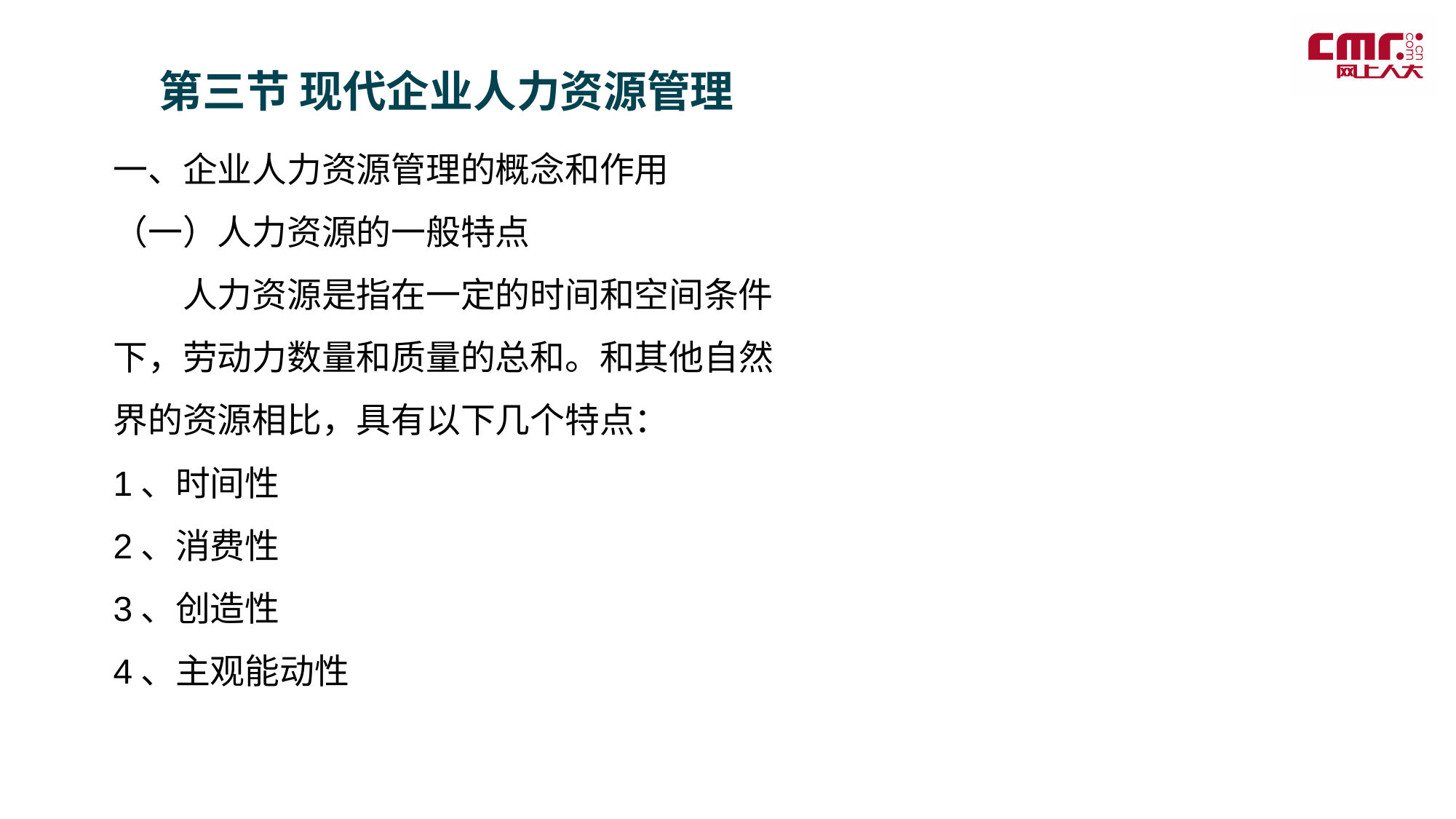

第三节 现代企业人力资源管理
一、企业人力资源管理的概念和作用
（一）人力资源的一般特点
　　人力资源是指在一定的时间和空间条件下，劳动力数量和质量的总和。和其他自然界的资源相比，具有以下几个特点：
1、时间性
2、消费性
3、创造性
4、主观能动性